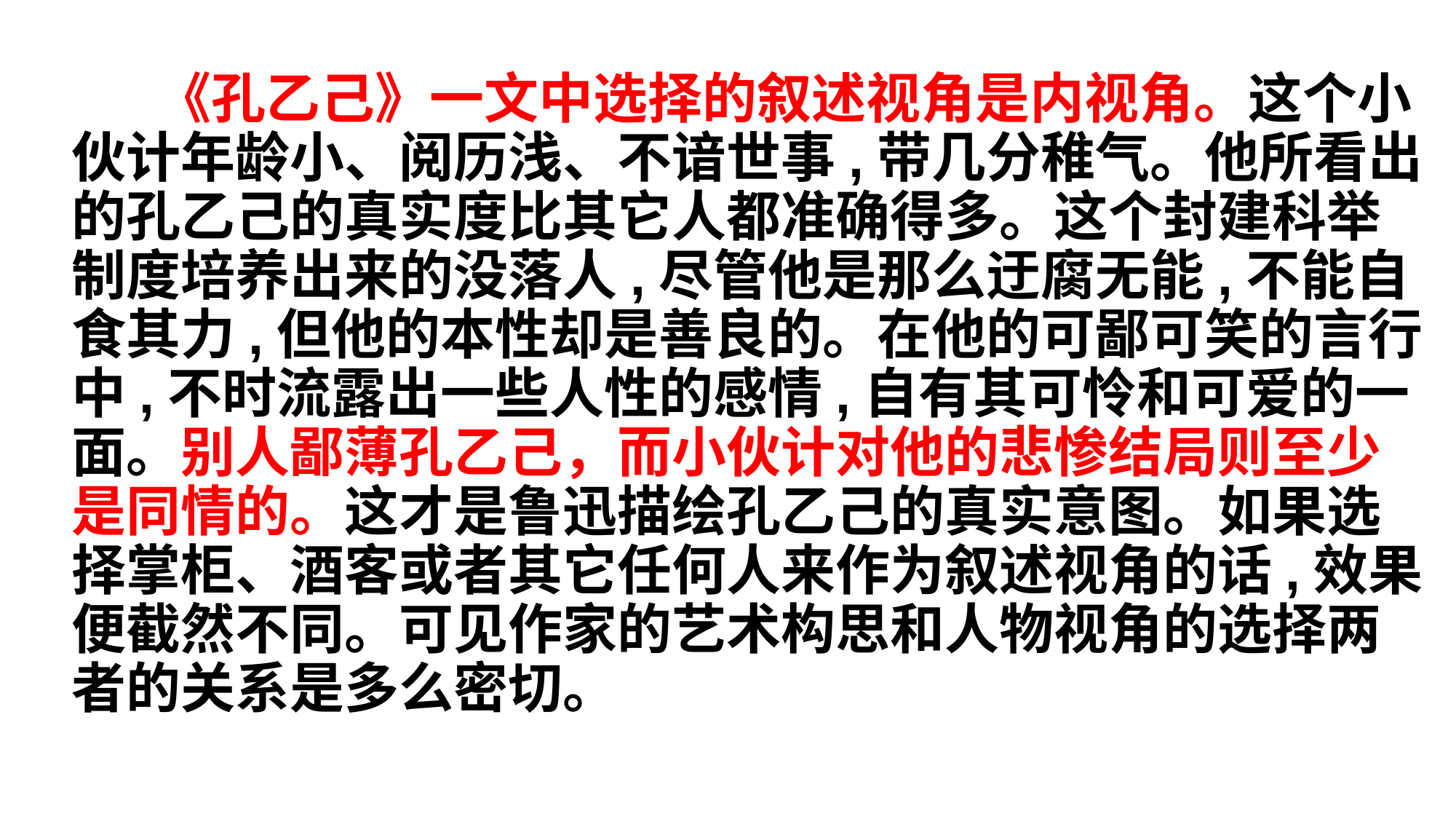

《孔乙己》一文中选择的叙述视角是内视角。这个小伙计年龄小、阅历浅、不谙世事,带几分稚气。他所看出的孔乙己的真实度比其它人都准确得多。这个封建科举制度培养出来的没落人,尽管他是那么迂腐无能,不能自食其力,但他的本性却是善良的。在他的可鄙可笑的言行中,不时流露出一些人性的感情,自有其可怜和可爱的一面。别人鄙薄孔乙己，而小伙计对他的悲惨结局则至少是同情的。这才是鲁迅描绘孔乙己的真实意图。如果选择掌柜、酒客或者其它任何人来作为叙述视角的话,效果便截然不同。可见作家的艺术构思和人物视角的选择两者的关系是多么密切。